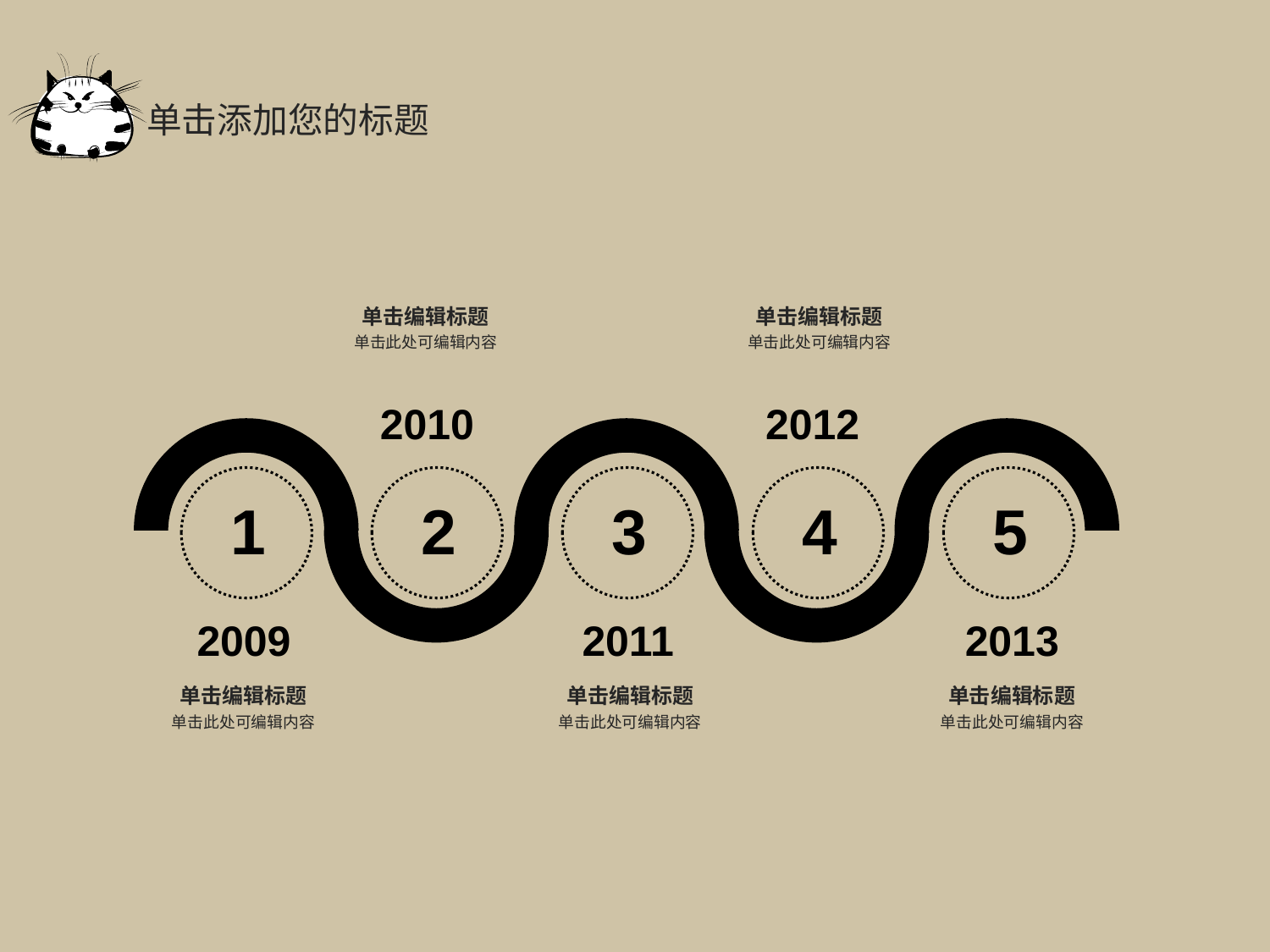

单击添加您的标题
单击编辑标题
单击编辑标题
单击此处可编辑内容
单击此处可编辑内容
2010
2012

1
2
3
4
5
2009
2011
2013
单击编辑标题
单击编辑标题
单击编辑标题
单击此处可编辑内容
单击此处可编辑内容
单击此处可编辑内容